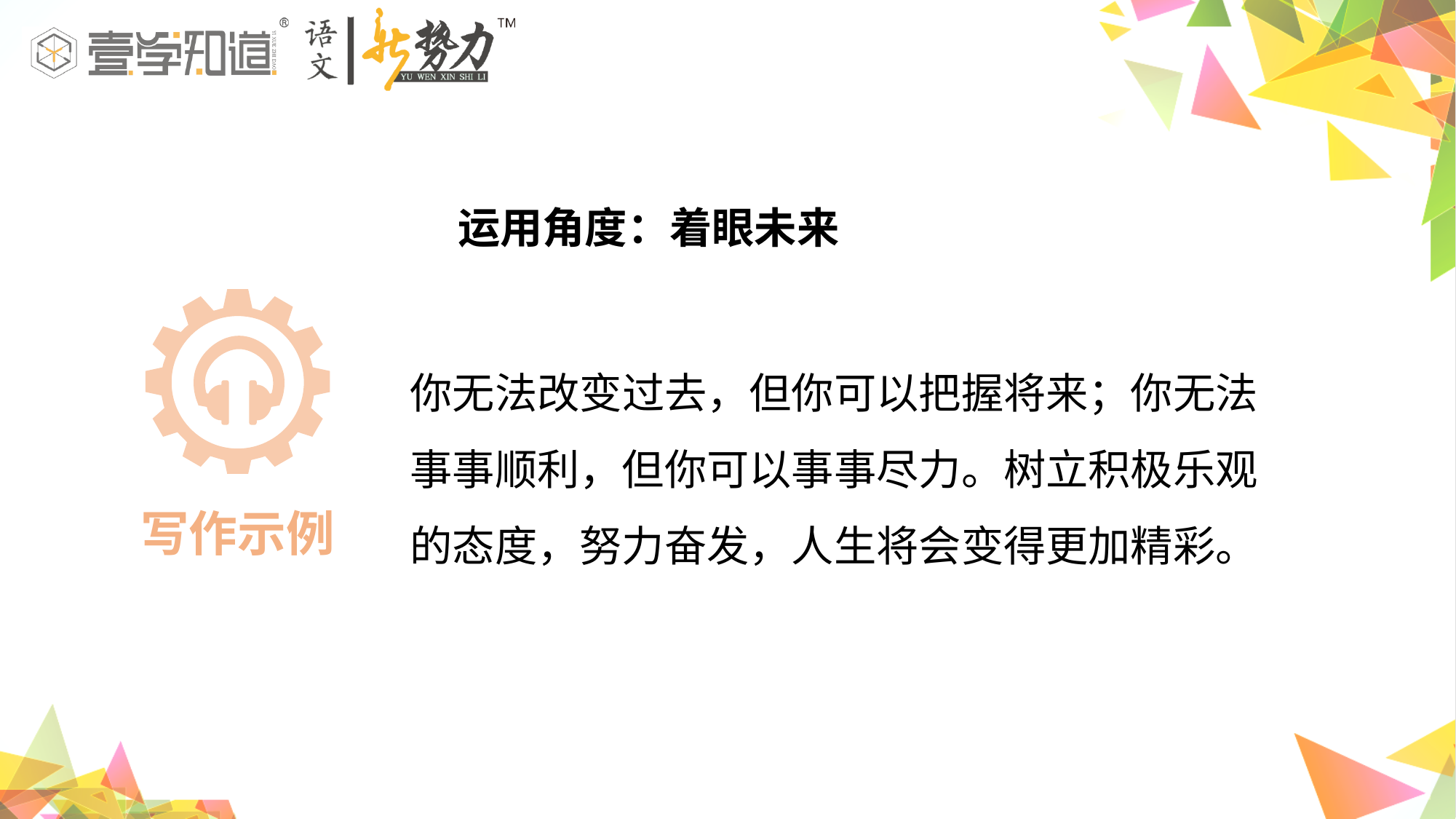

运用角度：着眼未来

你无法改变过去，但你可以把握将来；你无法事事顺利，但你可以事事尽力。树立积极乐观的态度，努力奋发，人生将会变得更加精彩。
写作示例